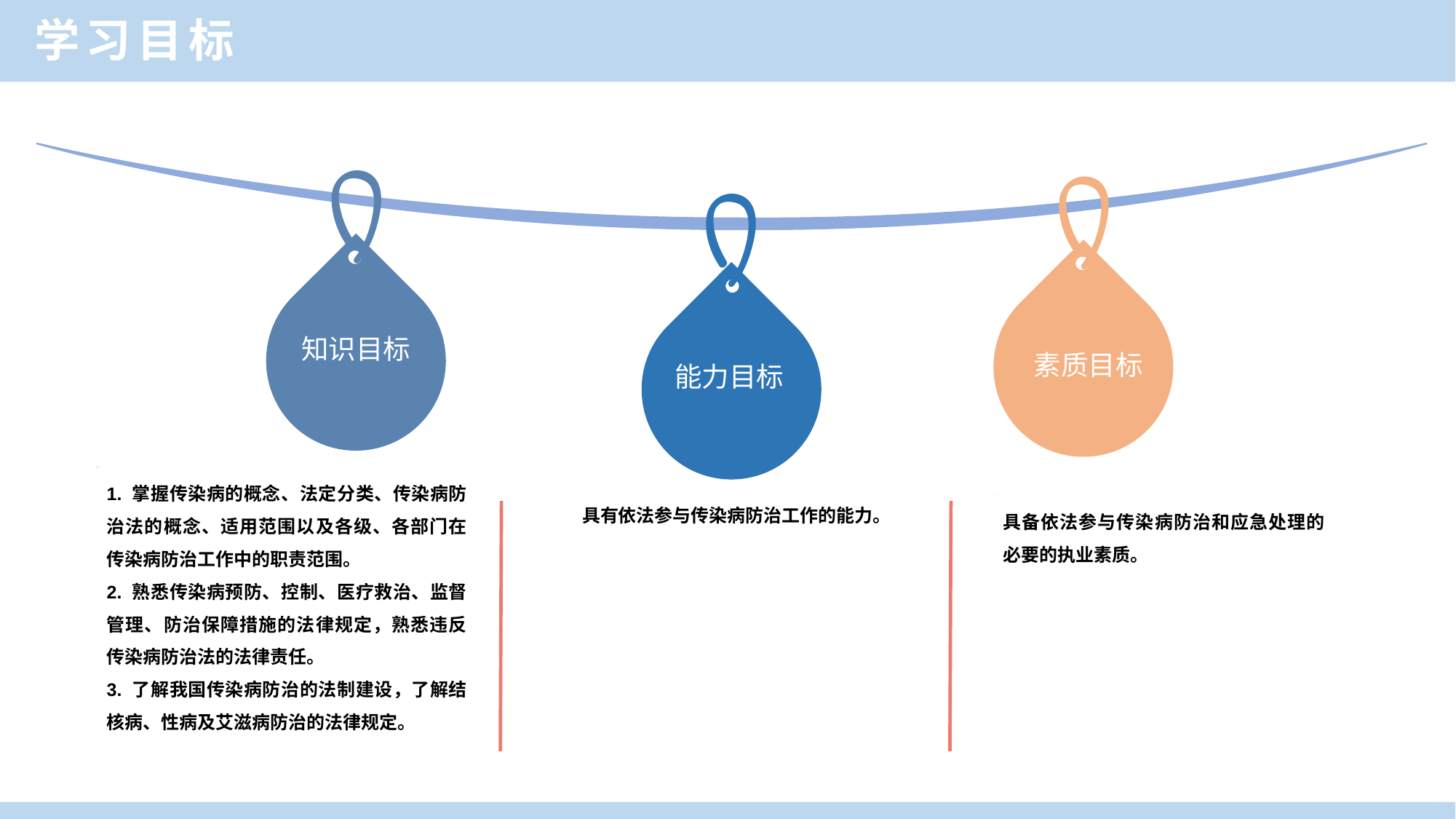

学习目标

知识目标

素质目标

能力目标
1. 掌握传染病的概念、法定分类、传染病防治法的概念、适用范围以及各级、各部门在传染病防治工作中的职责范围。
2. 熟悉传染病预防、控制、医疗救治、监督管理、防治保障措施的法律规定，熟悉违反传染病防治法的法律责任。
3. 了解我国传染病防治的法制建设，了解结核病、性病及艾滋病防治的法律规定。
具有依法参与传染病防治工作的能力。
具备依法参与传染病防治和应急处理的必要的执业素质。